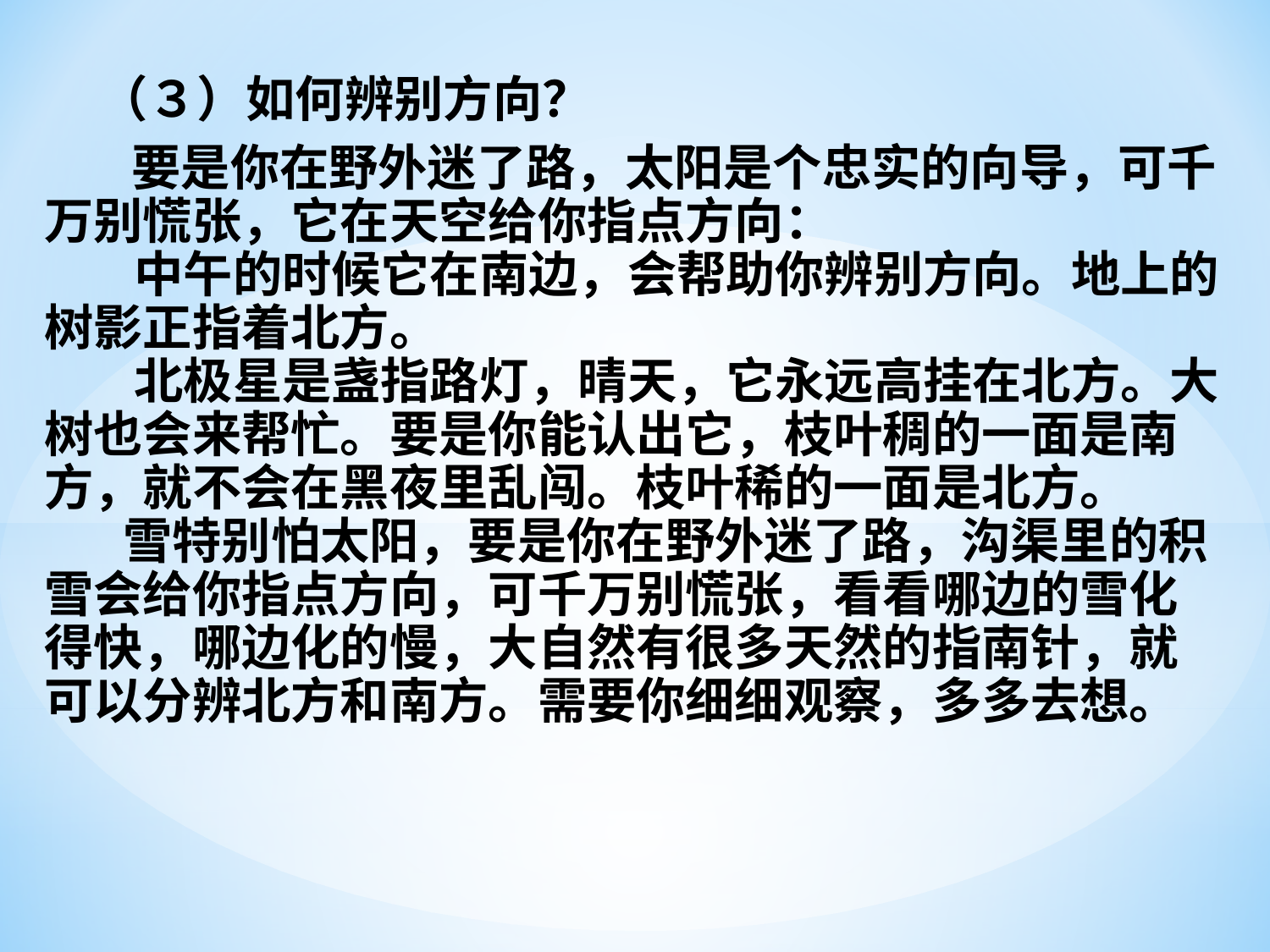

（３）如何辨别方向？
         要是你在野外迷了路，太阳是个忠实的向导，可千万别慌张，它在天空给你指点方向：
        中午的时候它在南边，会帮助你辨别方向。地上的树影正指着北方。
        北极星是盏指路灯，晴天，它永远高挂在北方。大树也会来帮忙。要是你能认出它，枝叶稠的一面是南方，就不会在黑夜里乱闯。枝叶稀的一面是北方。
       雪特别怕太阳，要是你在野外迷了路，沟渠里的积雪会给你指点方向，可千万别慌张，看看哪边的雪化得快，哪边化的慢，大自然有很多天然的指南针，就可以分辨北方和南方。需要你细细观察，多多去想。